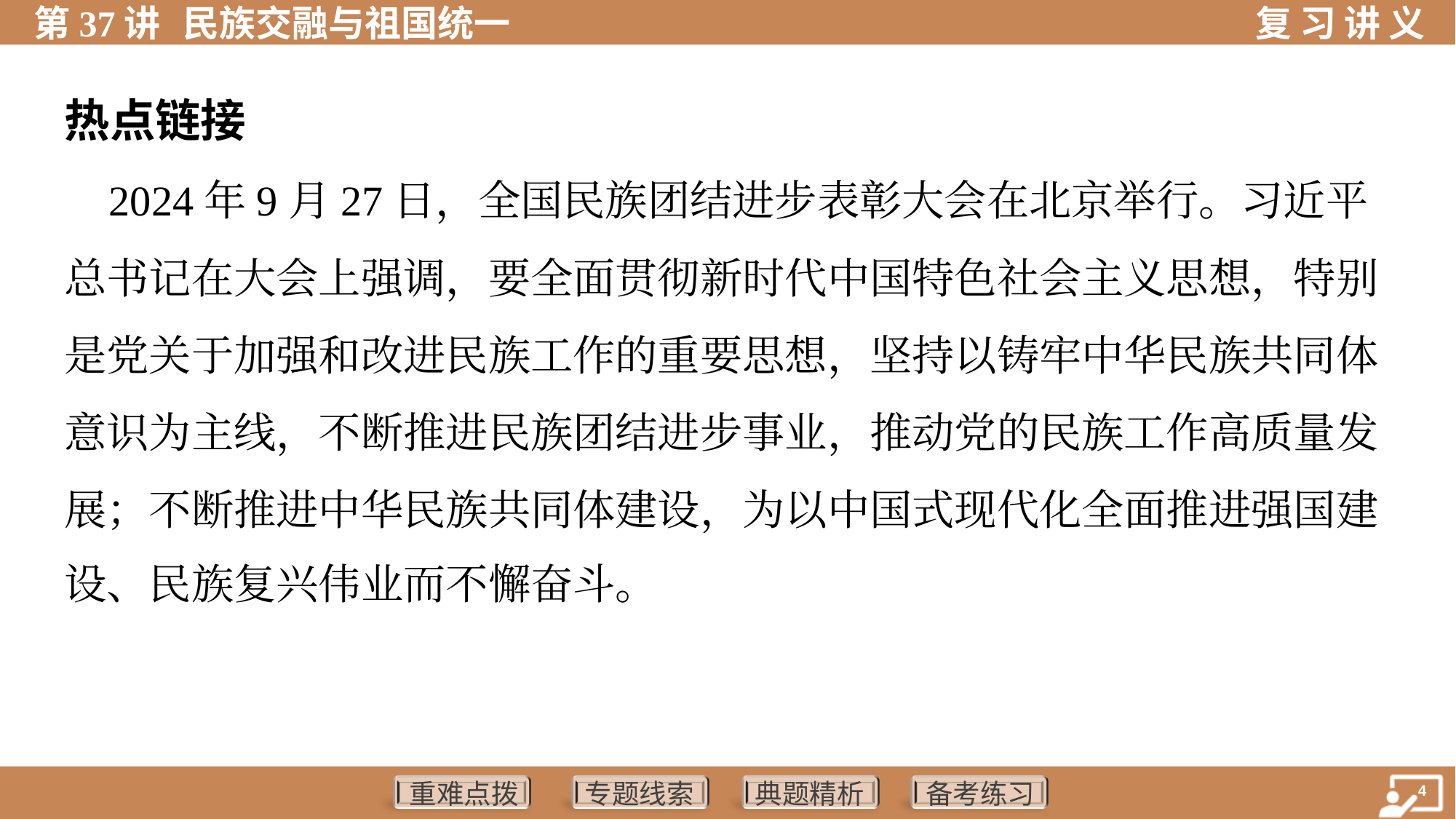

热点链接
    2024年9月27日，全国民族团结进步表彰大会在北京举行。习近平
总书记在大会上强调，要全面贯彻新时代中国特色社会主义思想，特别
是党关于加强和改进民族工作的重要思想，坚持以铸牢中华民族共同体
意识为主线，不断推进民族团结进步事业，推动党的民族工作高质量发
展；不断推进中华民族共同体建设，为以中国式现代化全面推进强国建
设、民族复兴伟业而不懈奋斗。